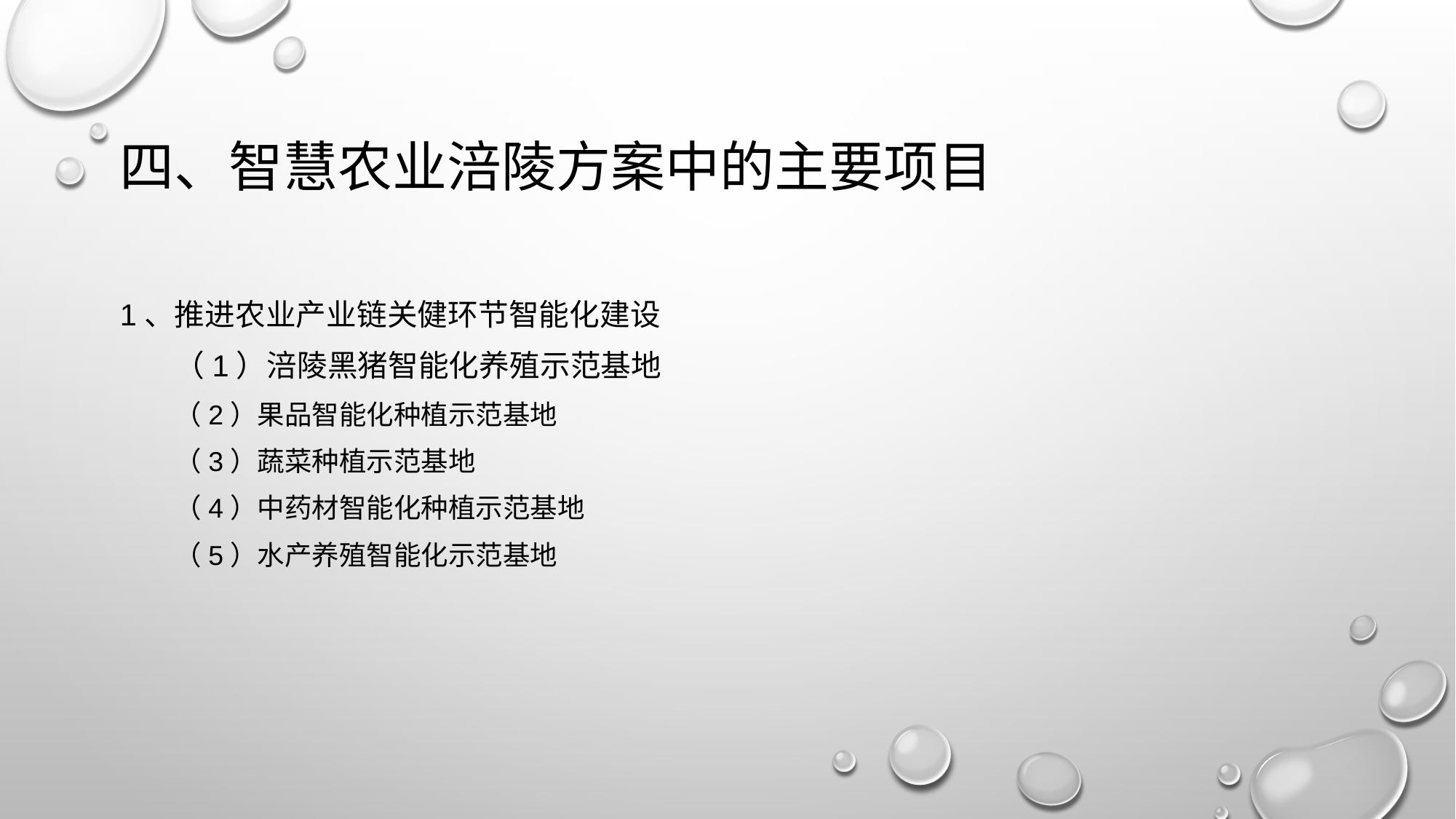

# 四、智慧农业涪陵方案中的主要项目
1、推进农业产业链关健环节智能化建设
（1）涪陵黑猪智能化养殖示范基地
（2）果品智能化种植示范基地
（3）蔬菜种植示范基地
（4）中药材智能化种植示范基地
（5）水产养殖智能化示范基地